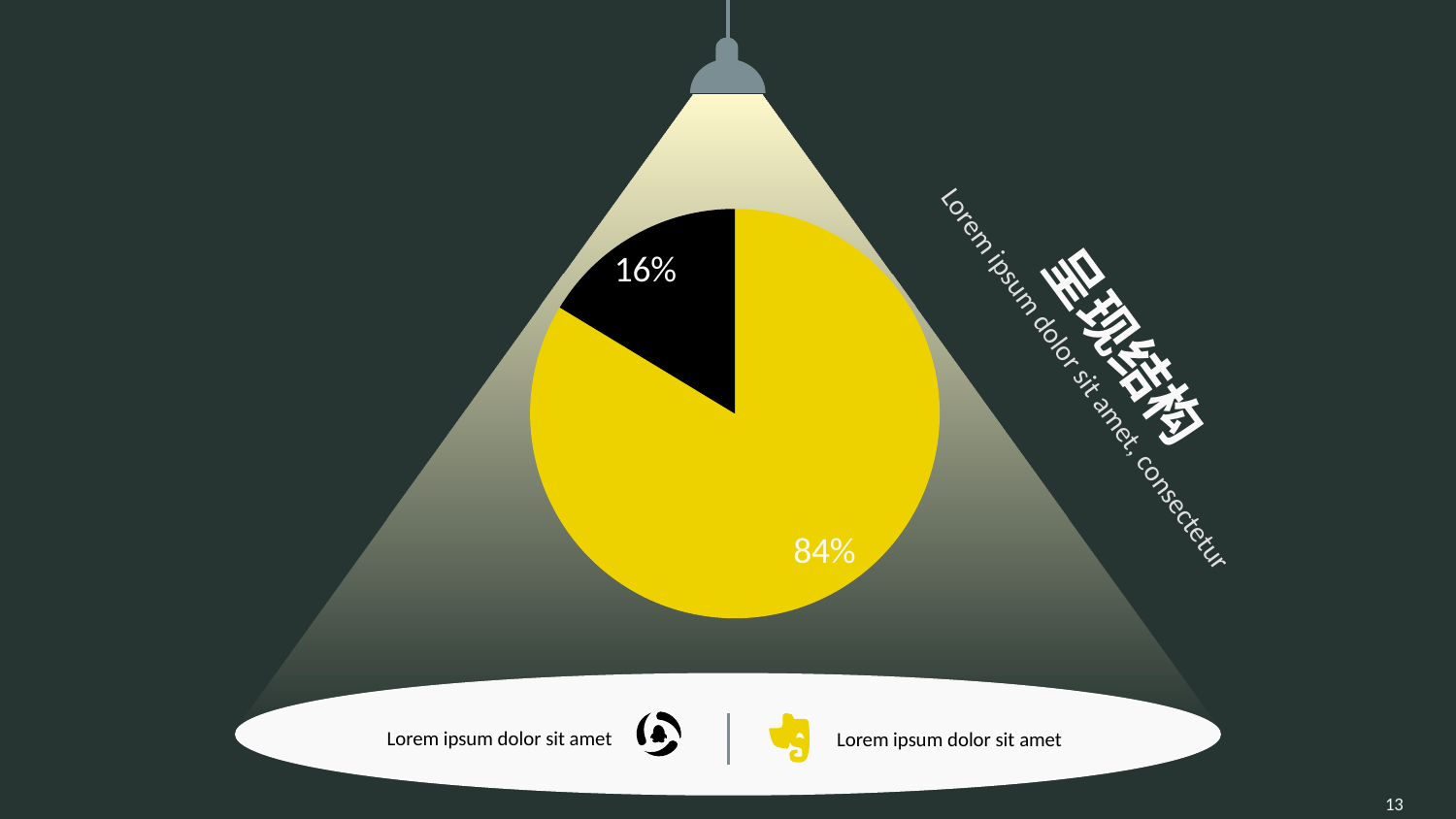

### Chart

| Category | 销售额 |
|---|---|
| A | 8.2 |
| B | 1.6 |
呈现结构
Lorem ipsum dolor sit amet, consectetur

Lorem ipsum dolor sit amet
Lorem ipsum dolor sit amet